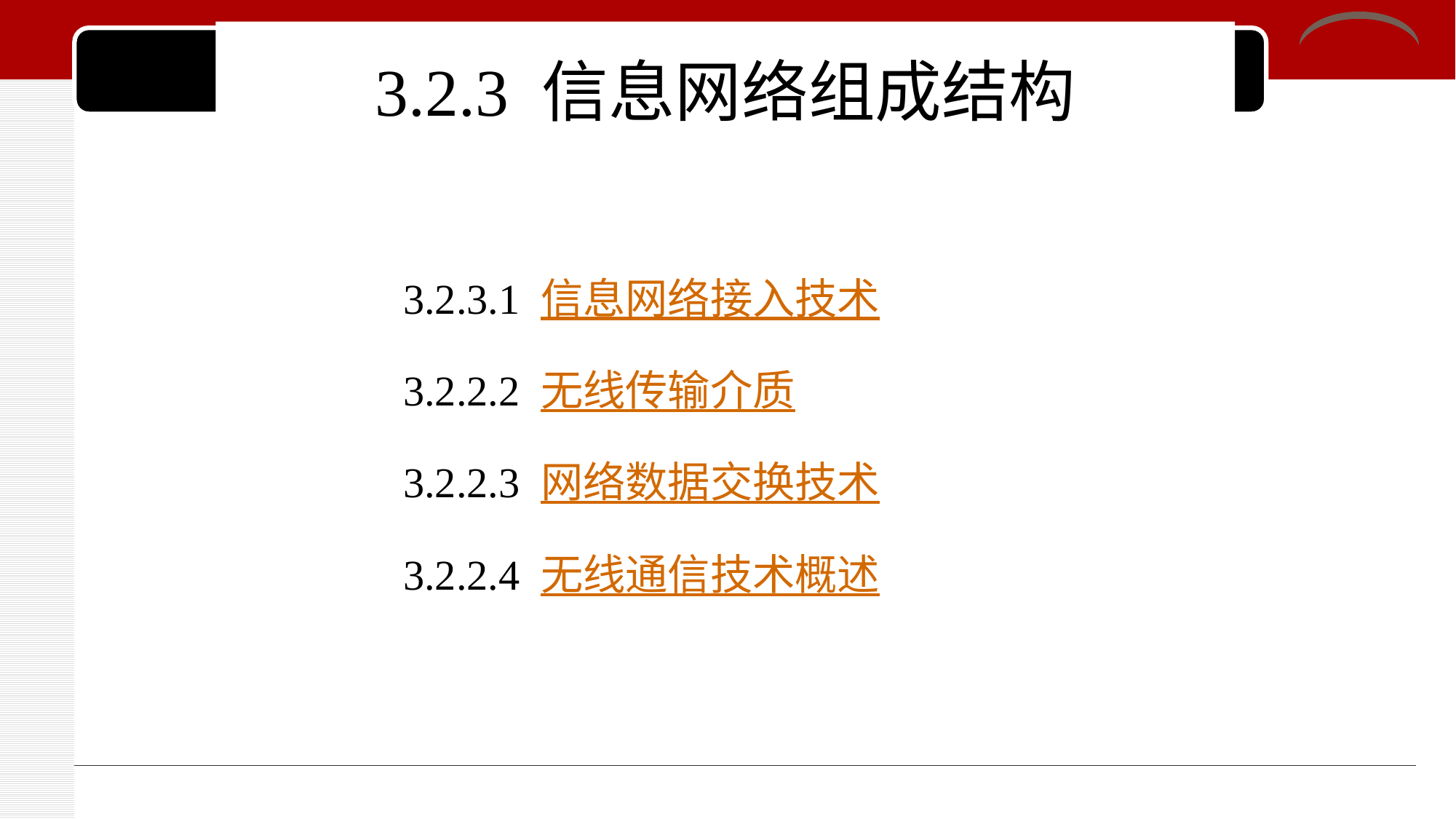

# 3.2.3 信息网络组成结构
3.2.3.1 信息网络接入技术
3.2.2.2 无线传输介质
3.2.2.3 网络数据交换技术
3.2.2.4 无线通信技术概述